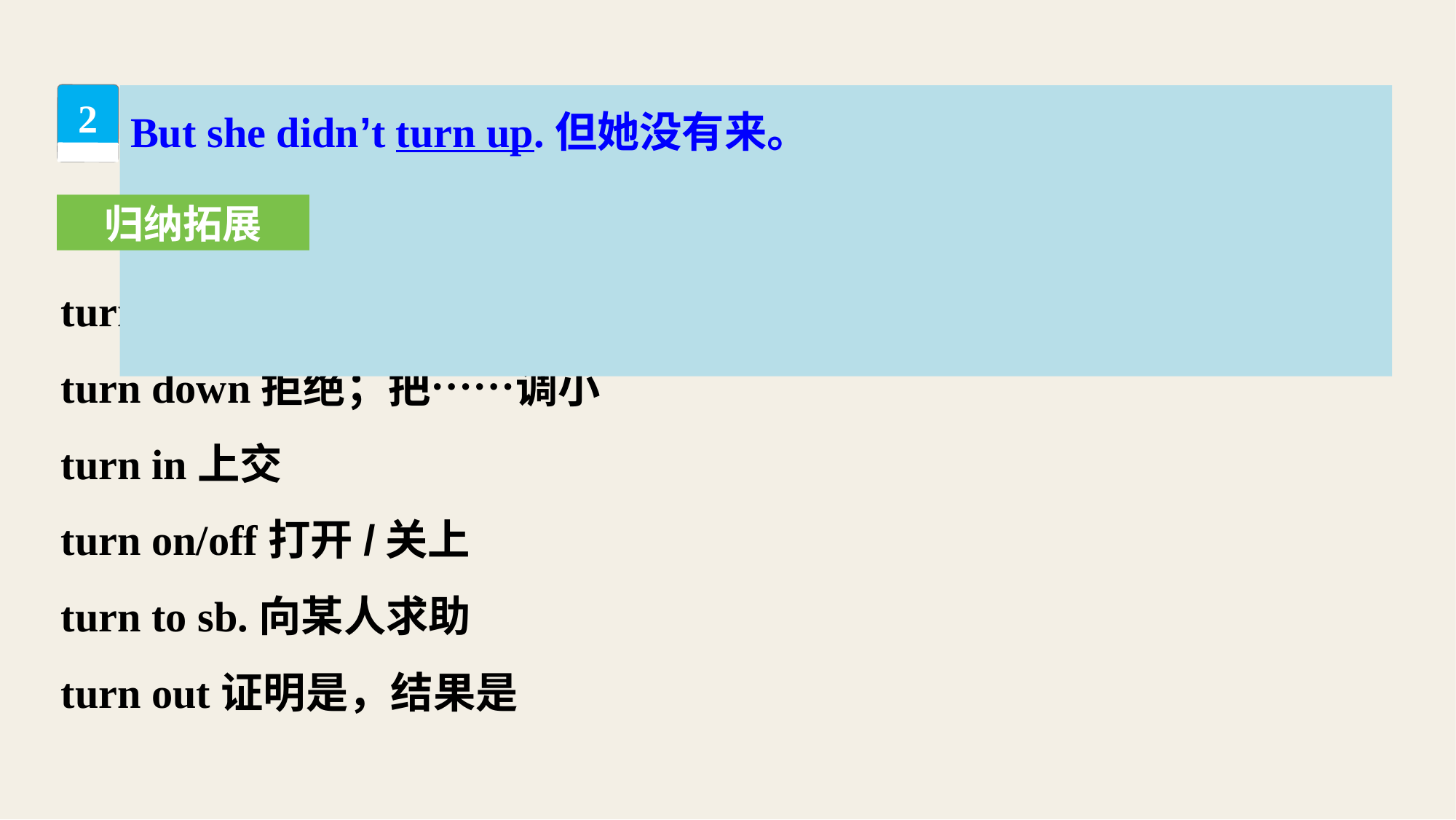

But she didn’t turn up.但她没有来。

2

归纳拓展
turn up出现，到场；露面；把……调大
turn down拒绝；把……调小
turn in上交
turn on/off打开/关上
turn to sb.向某人求助
turn out证明是，结果是